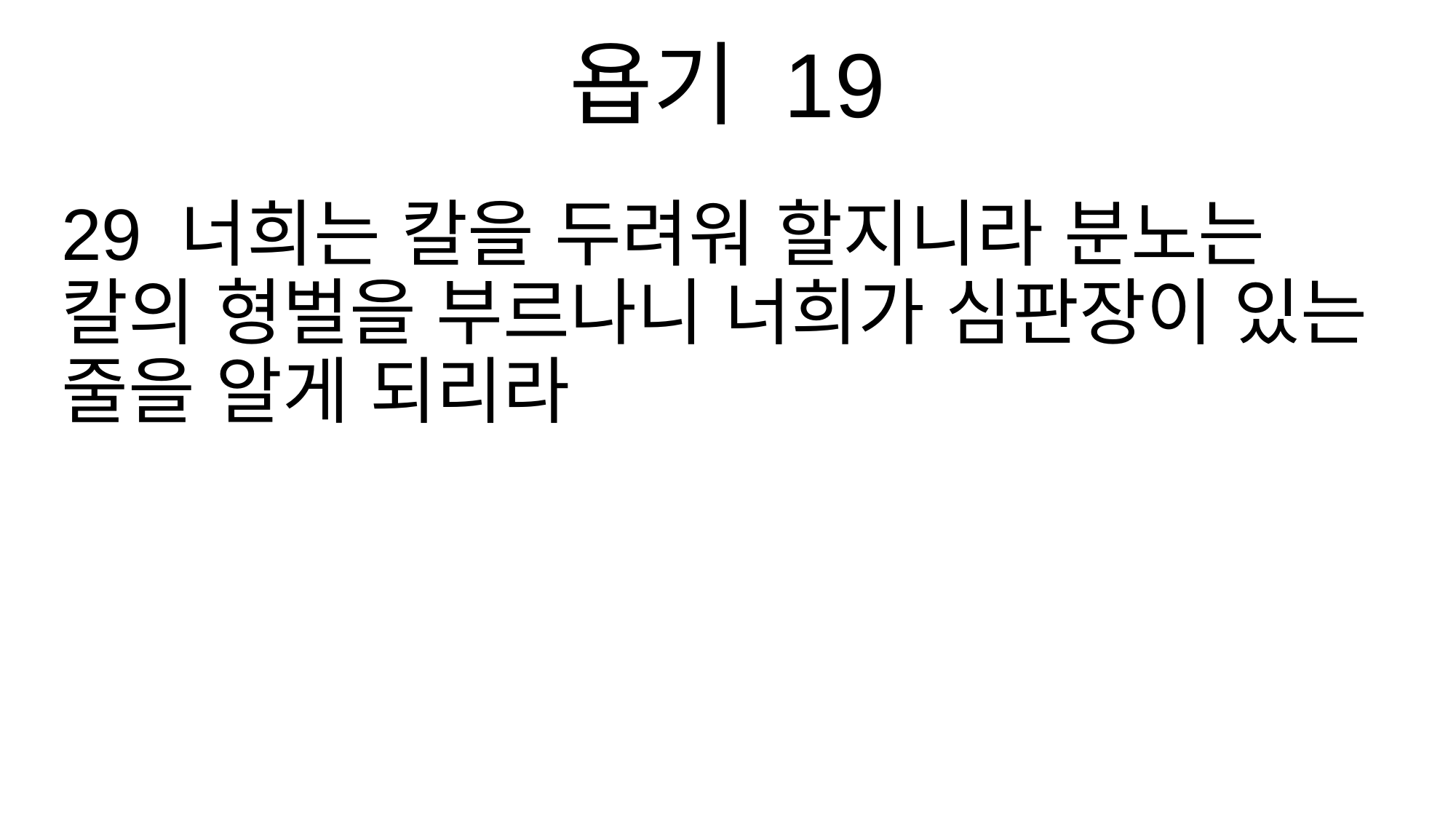

욥기 19
29 너희는 칼을 두려워 할지니라 분노는 칼의 형벌을 부르나니 너희가 심판장이 있는 줄을 알게 되리라